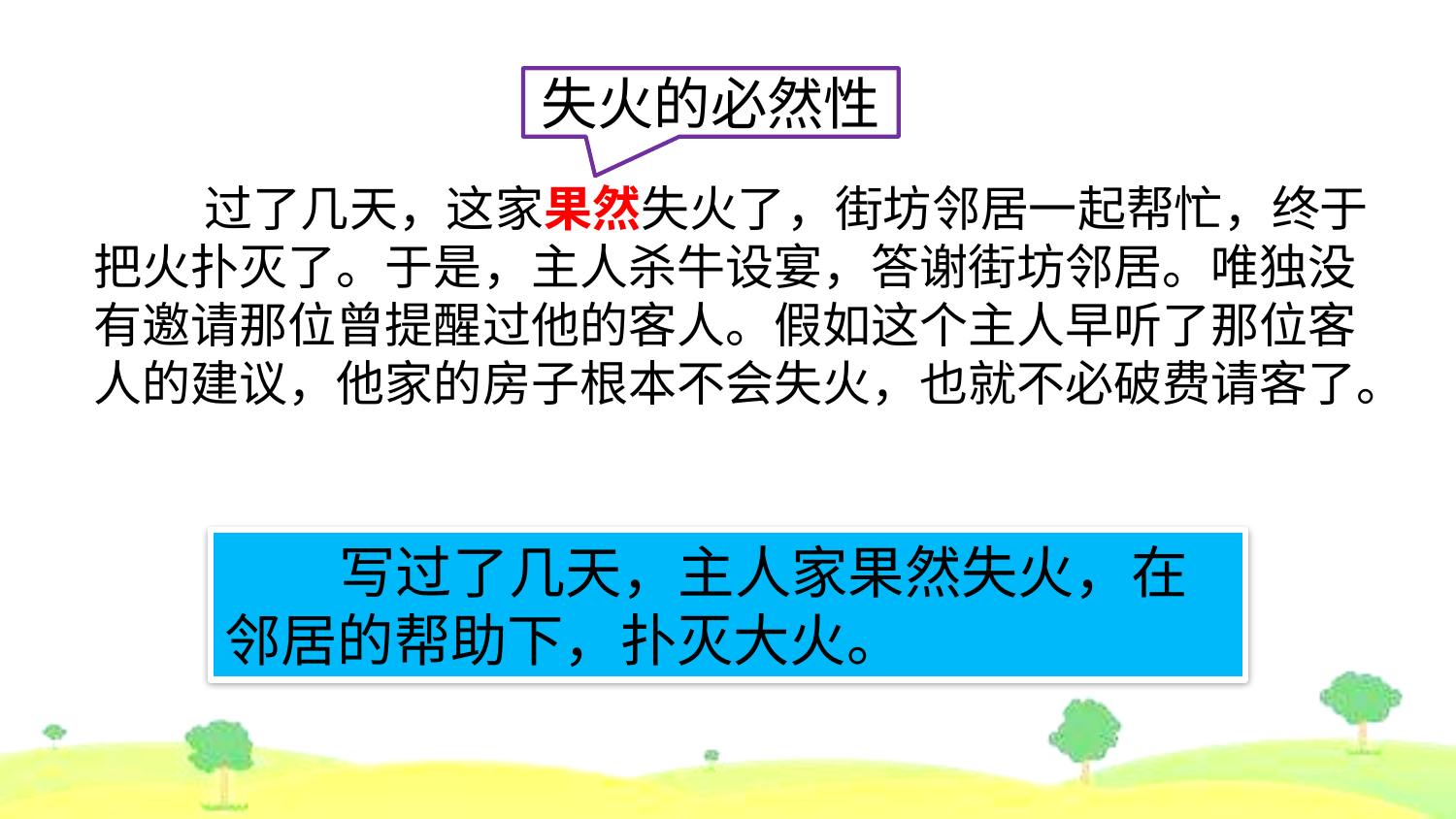

失火的必然性
         过了几天，这家果然失火了，街坊邻居一起帮忙，终于把火扑灭了。于是，主人杀牛设宴，答谢街坊邻居。唯独没有邀请那位曾提醒过他的客人。假如这个主人早听了那位客人的建议，他家的房子根本不会失火，也就不必破费请客了。
        写过了几天，主人家果然失火，在邻居的帮助下，扑灭大火。